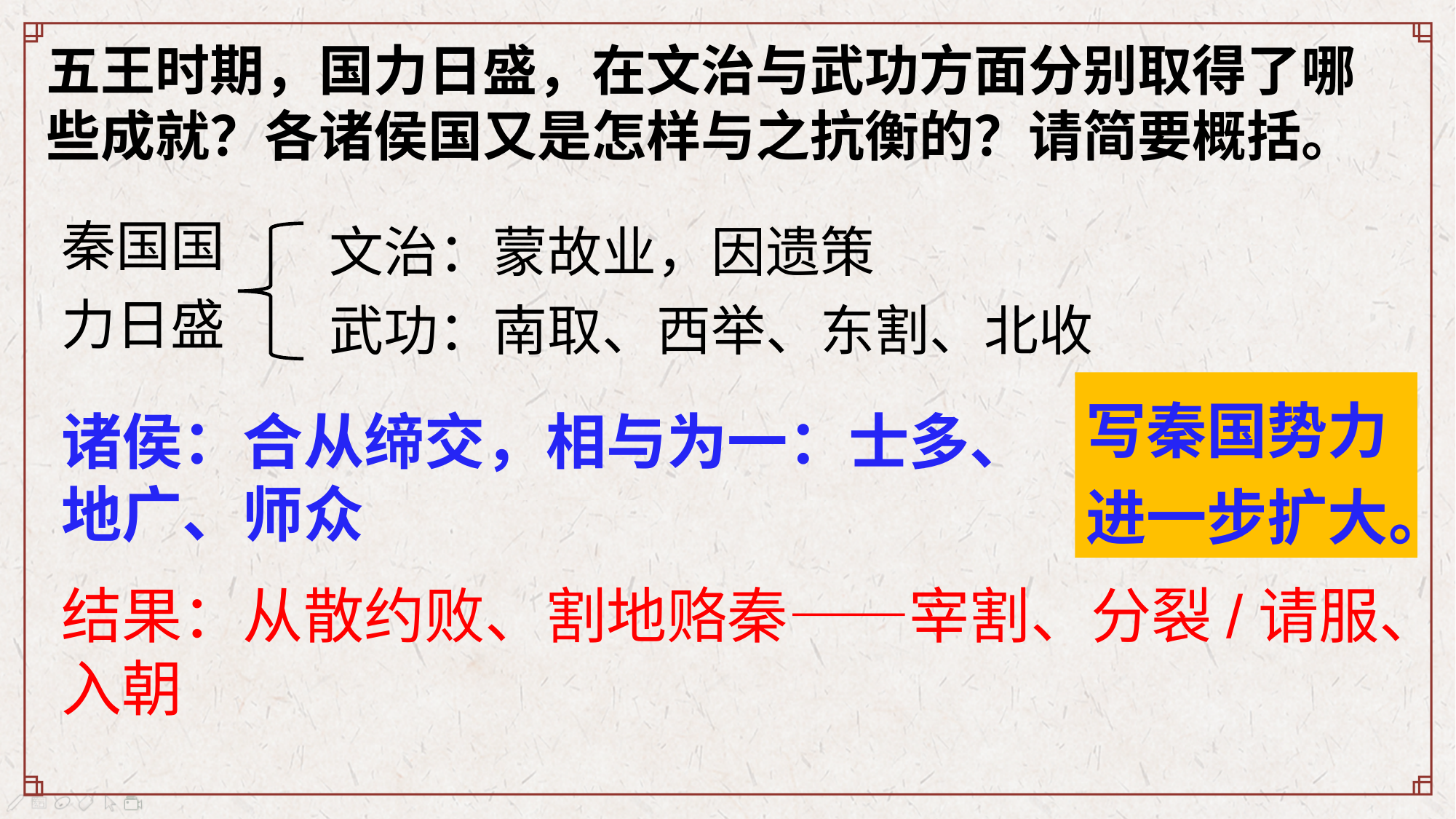

五王时期，国力日盛，在文治与武功方面分别取得了哪些成就？各诸侯国又是怎样与之抗衡的？请简要概括。
秦国国力日盛
文治：蒙故业，因遗策
武功：南取、西举、东割、北收

写秦国势力进一步扩大。
诸侯：合从缔交，相与为一：士多、地广、师众
结果：从散约败、割地赂秦——宰割、分裂/请服、入朝